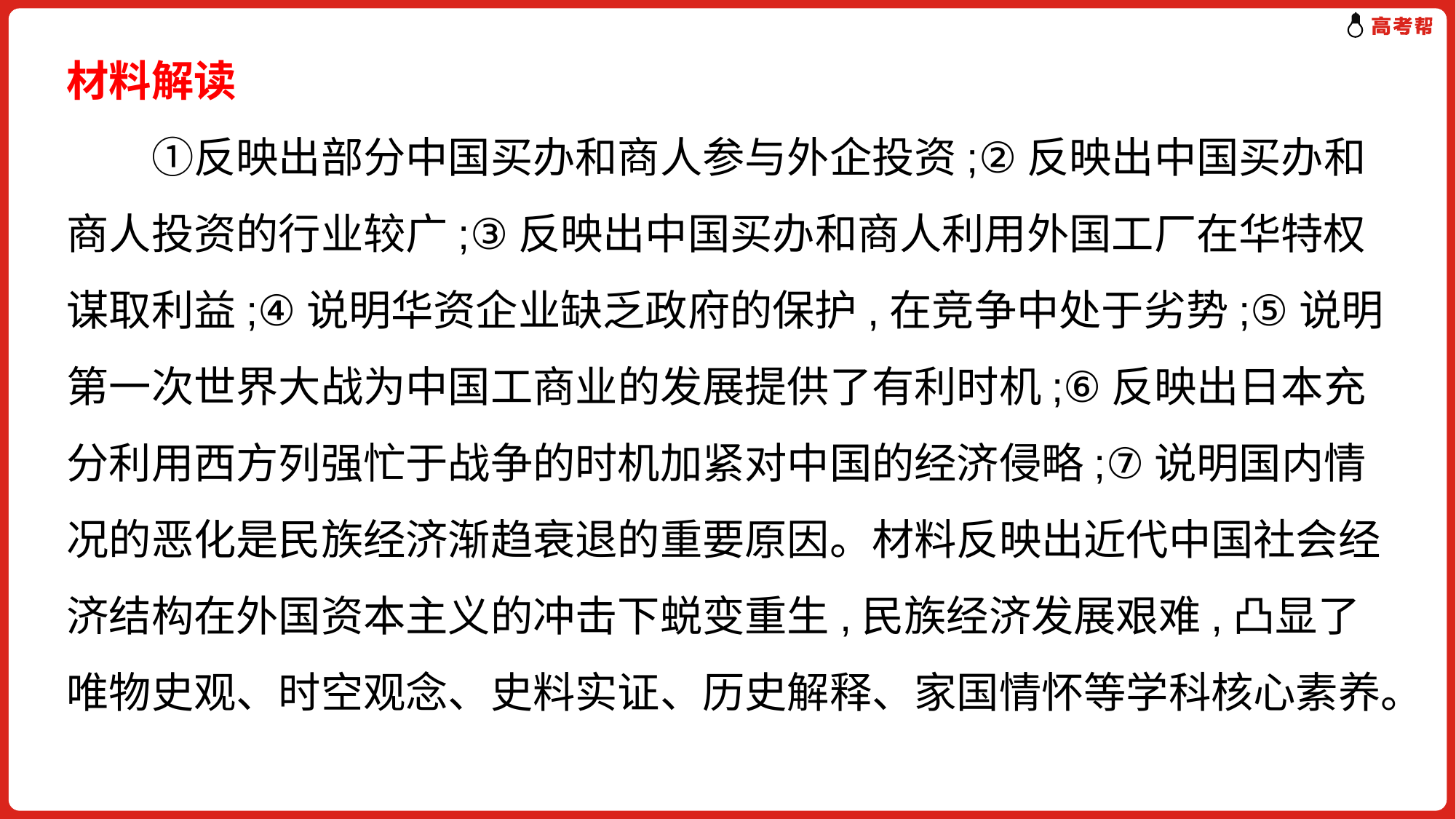

材料解读
　　①反映出部分中国买办和商人参与外企投资;②反映出中国买办和商人投资的行业较广;③反映出中国买办和商人利用外国工厂在华特权谋取利益;④说明华资企业缺乏政府的保护,在竞争中处于劣势;⑤说明第一次世界大战为中国工商业的发展提供了有利时机;⑥反映出日本充分利用西方列强忙于战争的时机加紧对中国的经济侵略;⑦说明国内情况的恶化是民族经济渐趋衰退的重要原因。材料反映出近代中国社会经济结构在外国资本主义的冲击下蜕变重生,民族经济发展艰难,凸显了唯物史观、时空观念、史料实证、历史解释、家国情怀等学科核心素养。